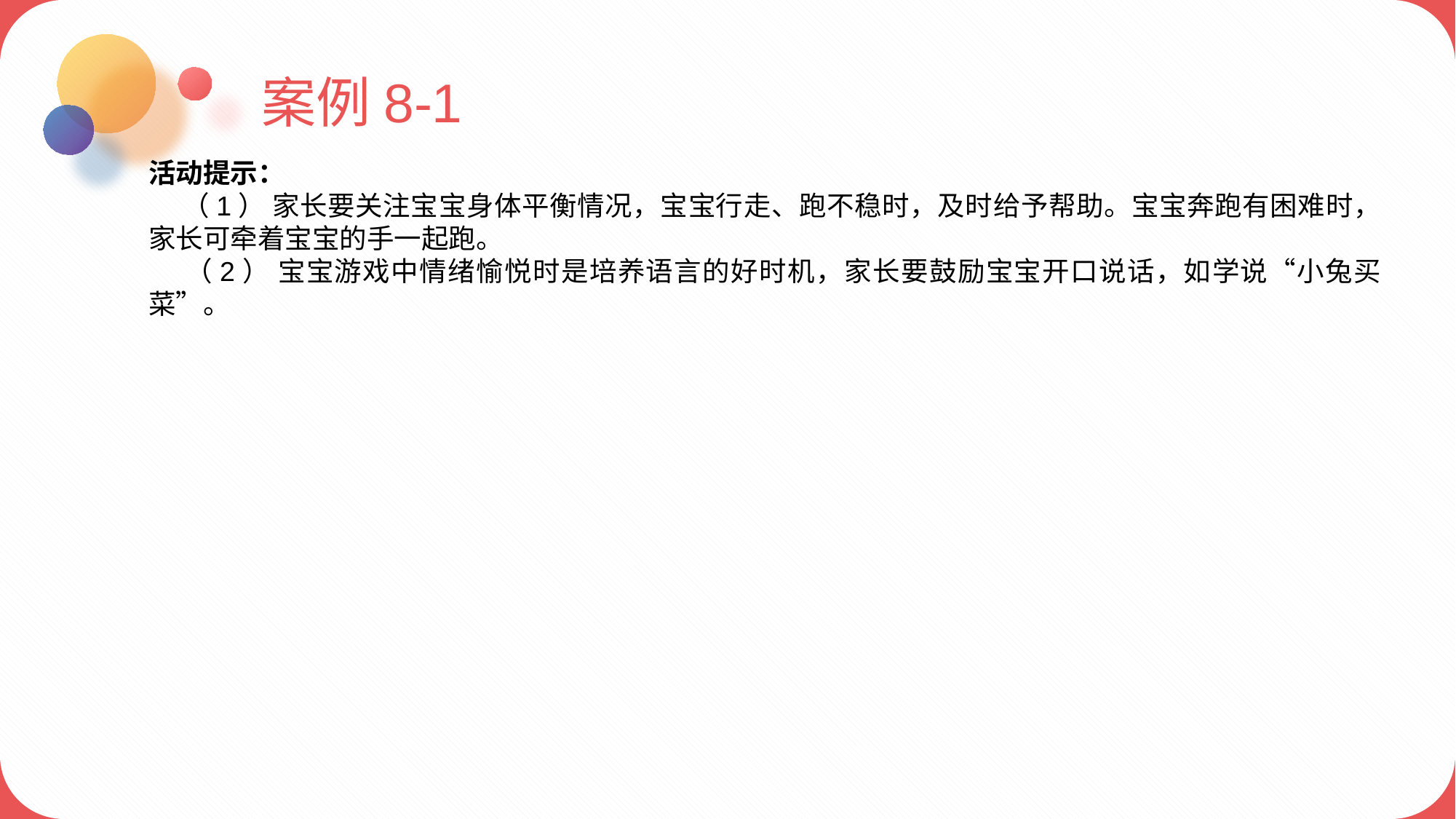

案例8-1
活动提示：
    （1） 家长要关注宝宝身体平衡情况，宝宝行走、跑不稳时，及时给予帮助。宝宝奔跑有困难时，家长可牵着宝宝的手一起跑。
    （2） 宝宝游戏中情绪愉悦时是培养语言的好时机，家长要鼓励宝宝开口说话，如学说“小兔买菜”。